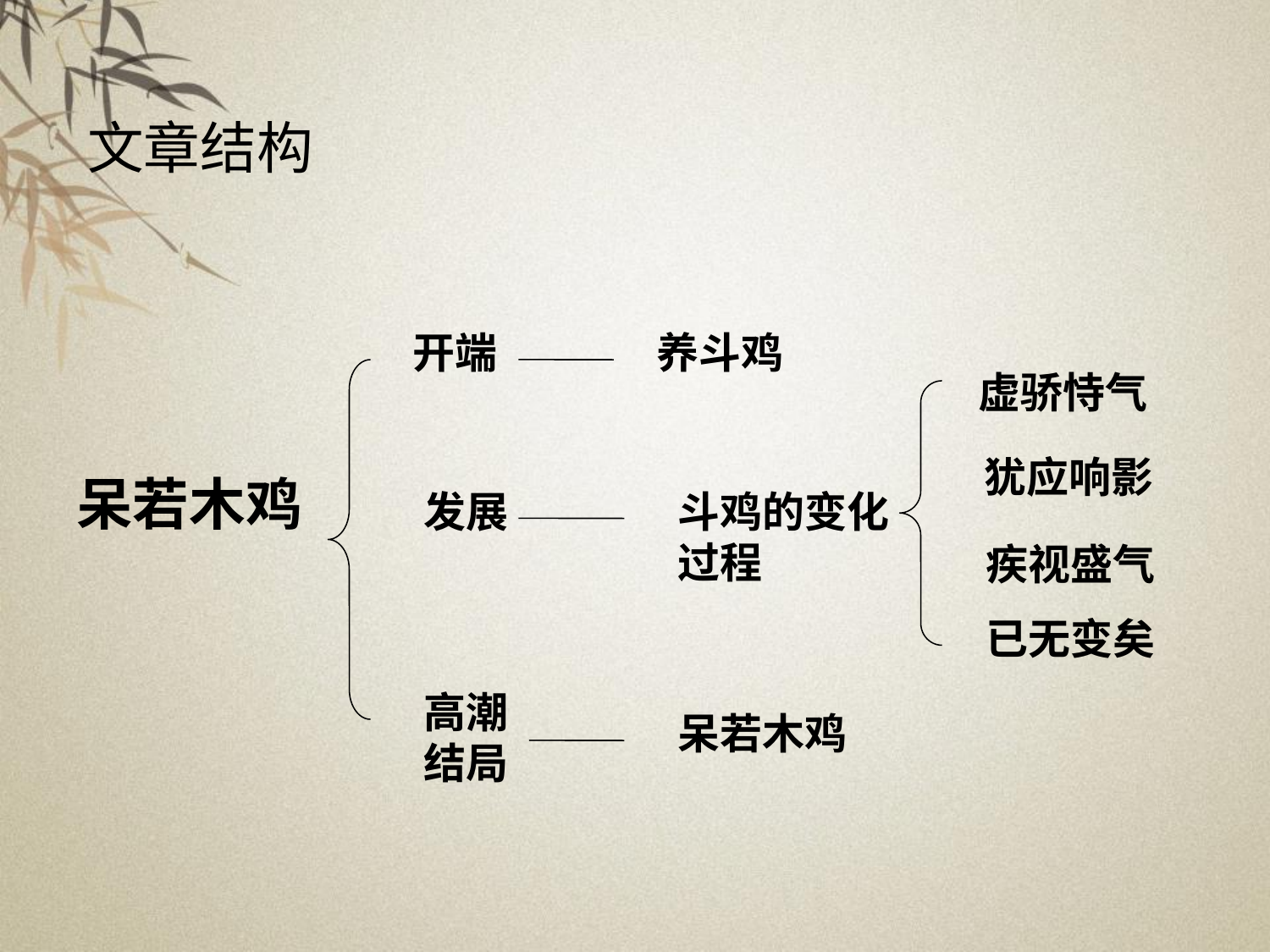

文章结构
开端
养斗鸡

虚骄恃气

犹应响影
呆若木鸡
发展
斗鸡的变化
过程

疾视盛气
已无变矣
高潮
结局
呆若木鸡